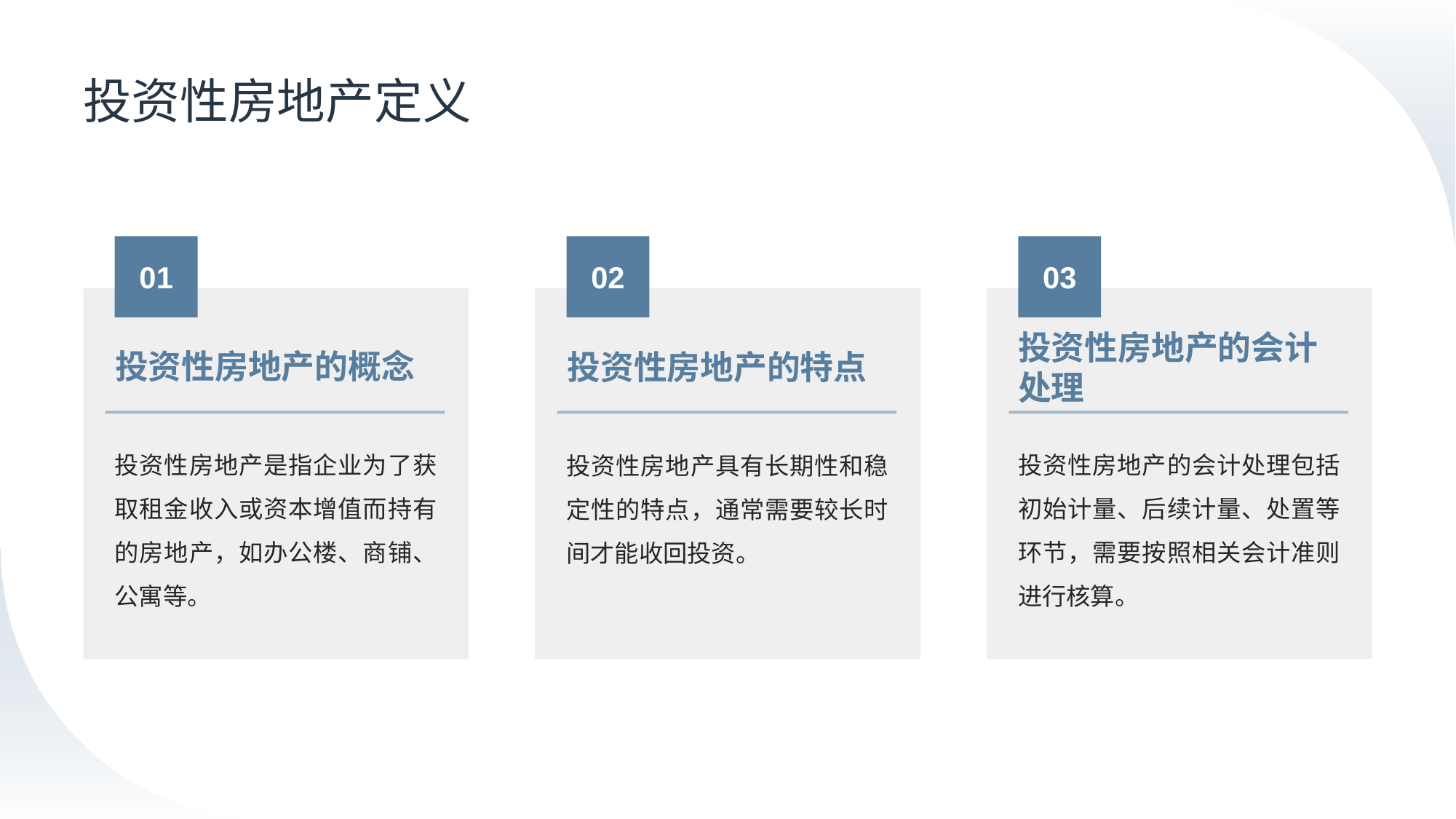

# 投资性房地产定义
01
02
03

投资性房地产的概念
投资性房地产的特点
投资性房地产的会计处理
投资性房地产是指企业为了获取租金收入或资本增值而持有的房地产，如办公楼、商铺、公寓等。
投资性房地产的会计处理包括初始计量、后续计量、处置等环节，需要按照相关会计准则进行核算。
投资性房地产具有长期性和稳定性的特点，通常需要较长时间才能收回投资。